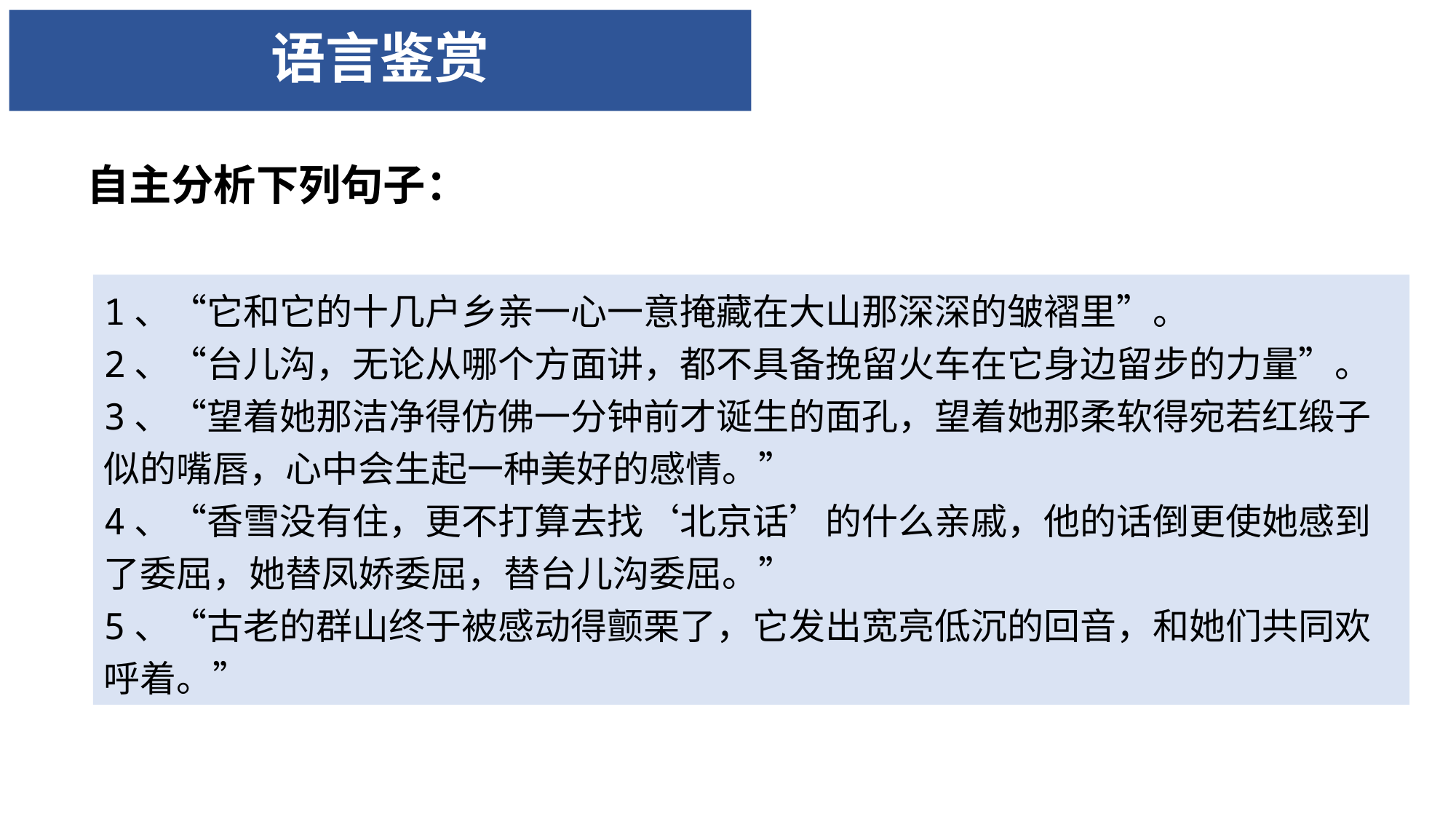

# 语言鉴赏
自主分析下列句子：
1、“它和它的十几户乡亲一心一意掩藏在大山那深深的皱褶里”。
2、“台儿沟，无论从哪个方面讲，都不具备挽留火车在它身边留步的力量”。
3、“望着她那洁净得仿佛一分钟前才诞生的面孔，望着她那柔软得宛若红缎子似的嘴唇，心中会生起一种美好的感情。”
4、“香雪没有住，更不打算去找‘北京话’的什么亲戚，他的话倒更使她感到了委屈，她替凤娇委屈，替台儿沟委屈。”
5、“古老的群山终于被感动得颤栗了，它发出宽亮低沉的回音，和她们共同欢呼着。”